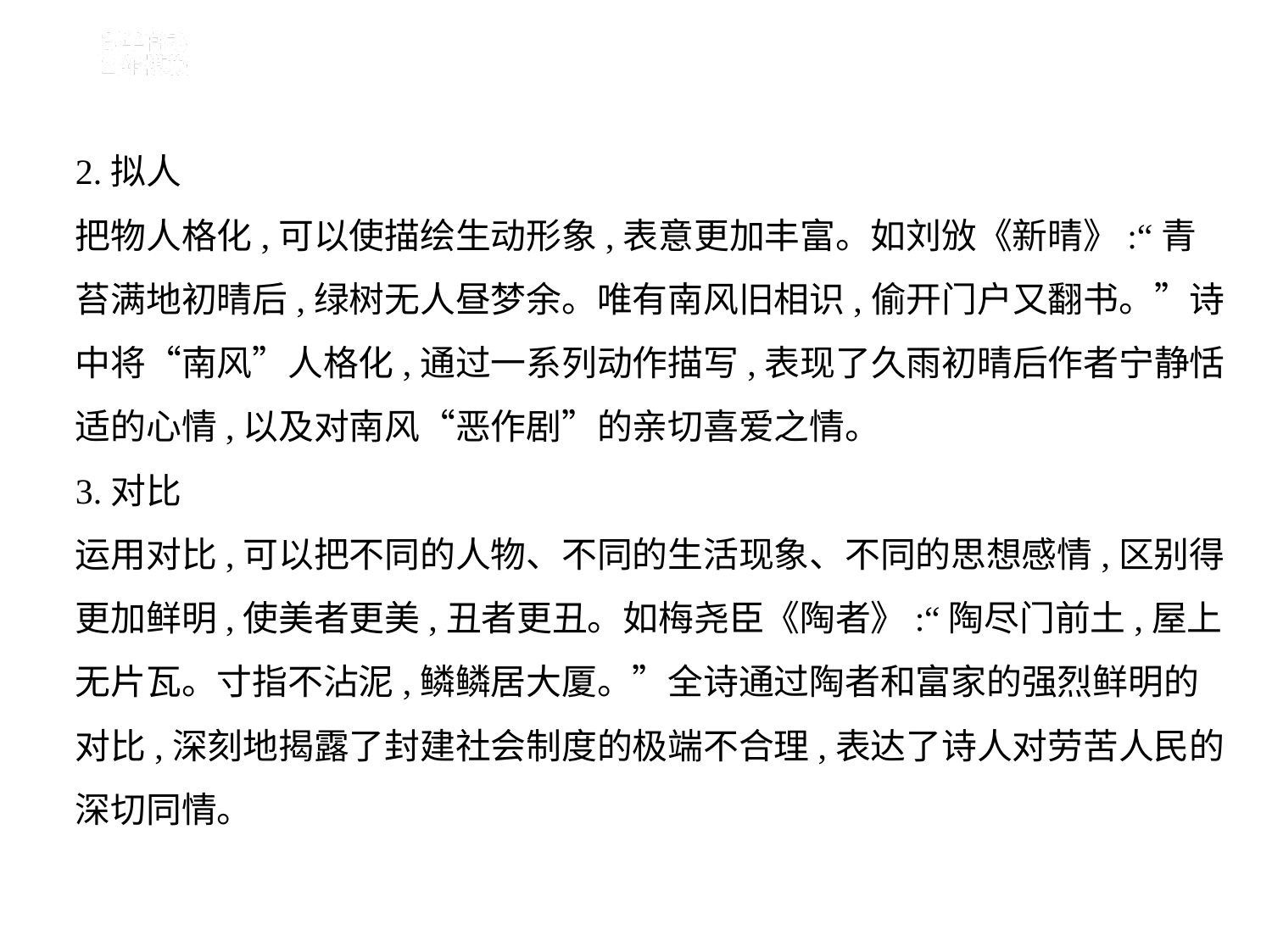

2.拟人
把物人格化,可以使描绘生动形象,表意更加丰富。如刘攽《新晴》:“青
苔满地初晴后,绿树无人昼梦余。唯有南风旧相识,偷开门户又翻书。”诗
中将“南风”人格化,通过一系列动作描写,表现了久雨初晴后作者宁静恬
适的心情,以及对南风“恶作剧”的亲切喜爱之情。
3.对比
运用对比,可以把不同的人物、不同的生活现象、不同的思想感情,区别得
更加鲜明,使美者更美,丑者更丑。如梅尧臣《陶者》:“陶尽门前土,屋上
无片瓦。寸指不沾泥,鳞鳞居大厦。”全诗通过陶者和富家的强烈鲜明的
对比,深刻地揭露了封建社会制度的极端不合理,表达了诗人对劳苦人民的
深切同情。